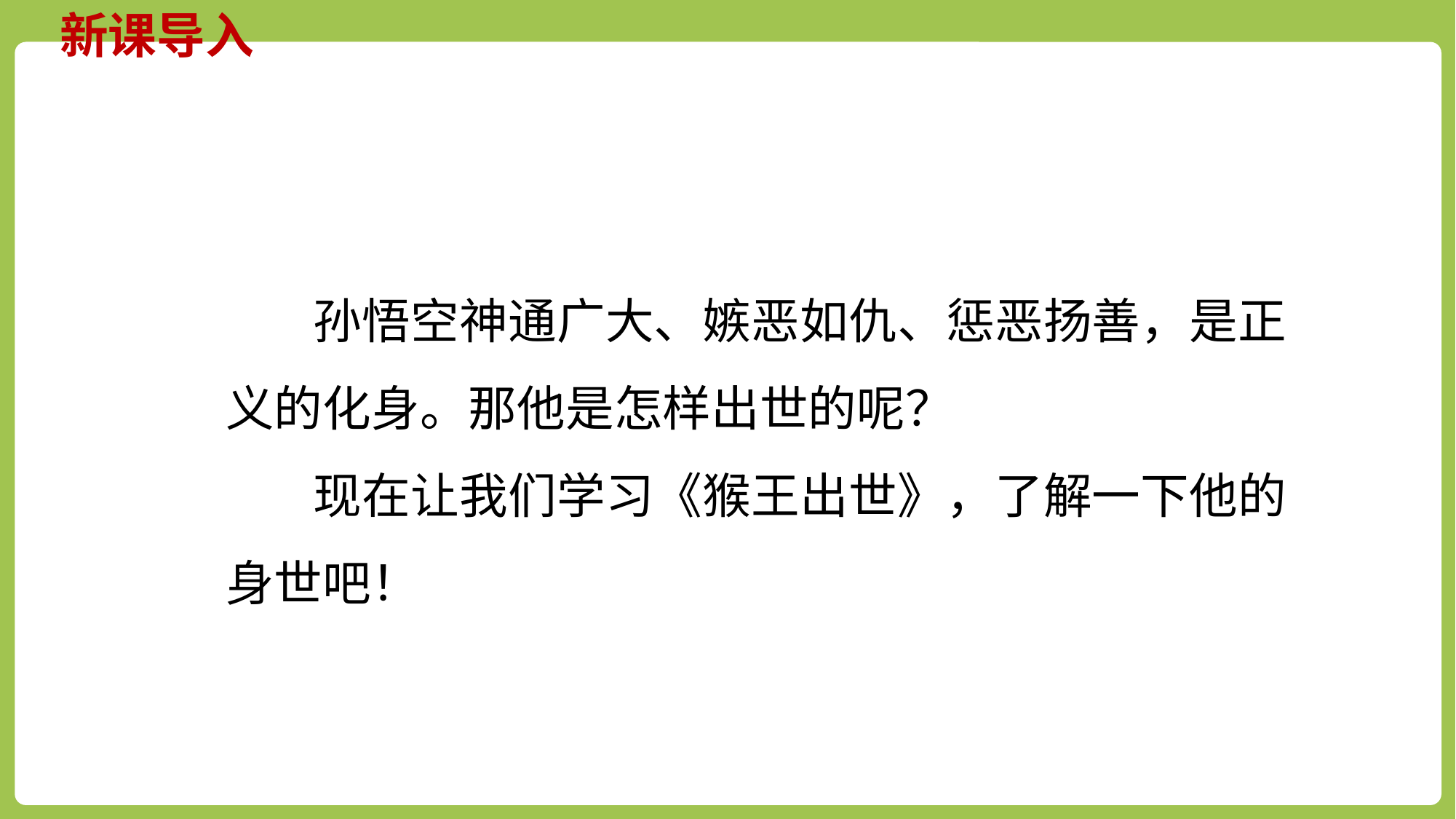

新课导入
   孙悟空神通广大、嫉恶如仇、惩恶扬善，是正义的化身。那他是怎样出世的呢？
   现在让我们学习《猴王出世》，了解一下他的身世吧！